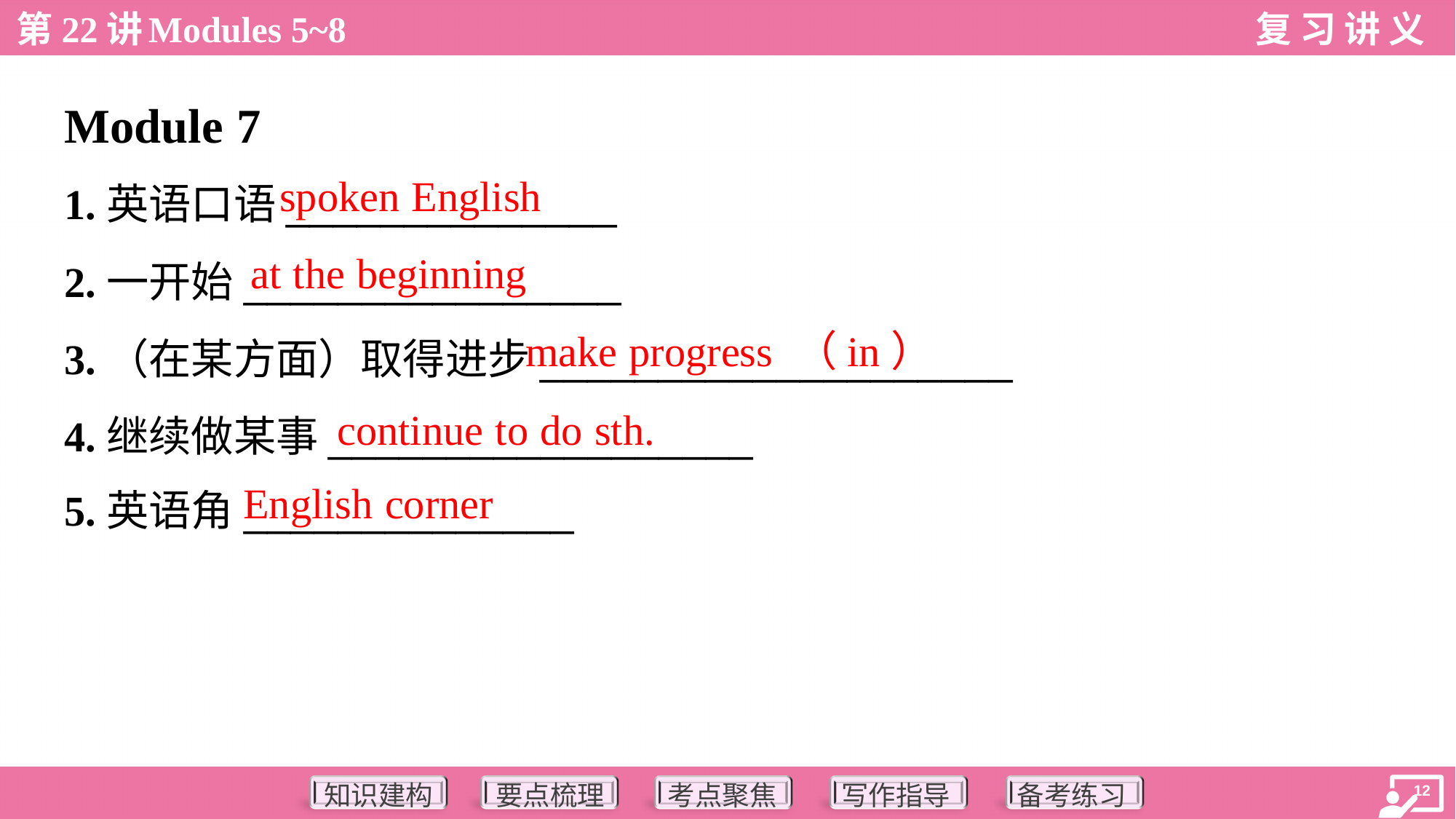

Module 7
spoken English
1.英语口语______________
2.一开始________________
3.（在某方面）取得进步____________________
4.继续做某事__________________
5.英语角______________
at the beginning
make progress （in）
continue to do sth.
English corner